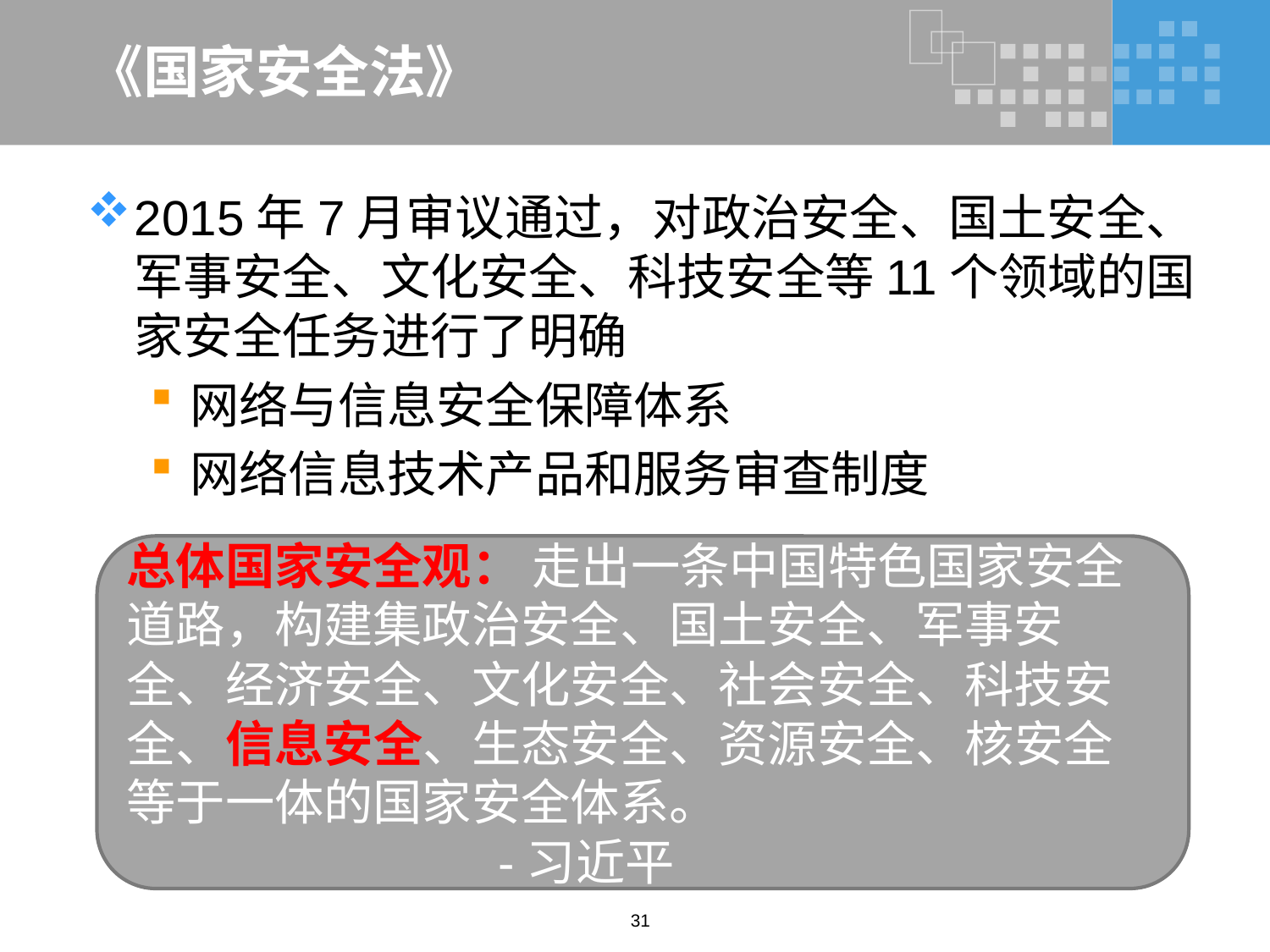

# 《国家安全法》
2015年7月审议通过，对政治安全、国土安全、军事安全、文化安全、科技安全等11个领域的国家安全任务进行了明确
网络与信息安全保障体系
网络信息技术产品和服务审查制度

总体国家安全观： 走出一条中国特色国家安全道路，构建集政治安全、国土安全、军事安全、经济安全、文化安全、社会安全、科技安全、信息安全、生态安全、资源安全、核安全等于一体的国家安全体系。
                           -习近平
31